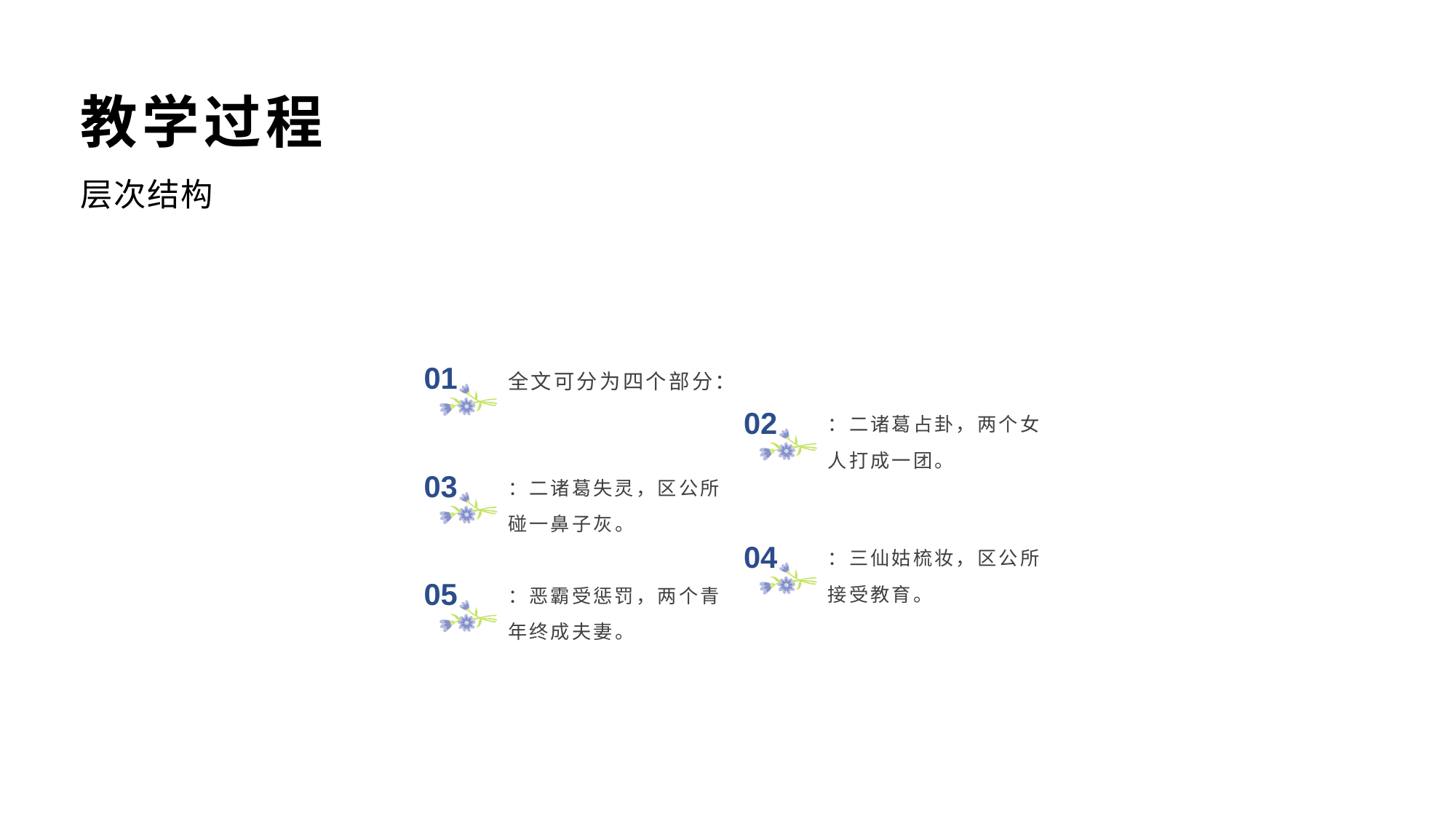

教学过程
层次结构
01
全文可分为四个部分：

02
：二诸葛占卦，两个女人打成一团。

03
：二诸葛失灵，区公所碰一鼻子灰。

04
：三仙姑梳妆，区公所接受教育。

05
：恶霸受惩罚，两个青年终成夫妻。